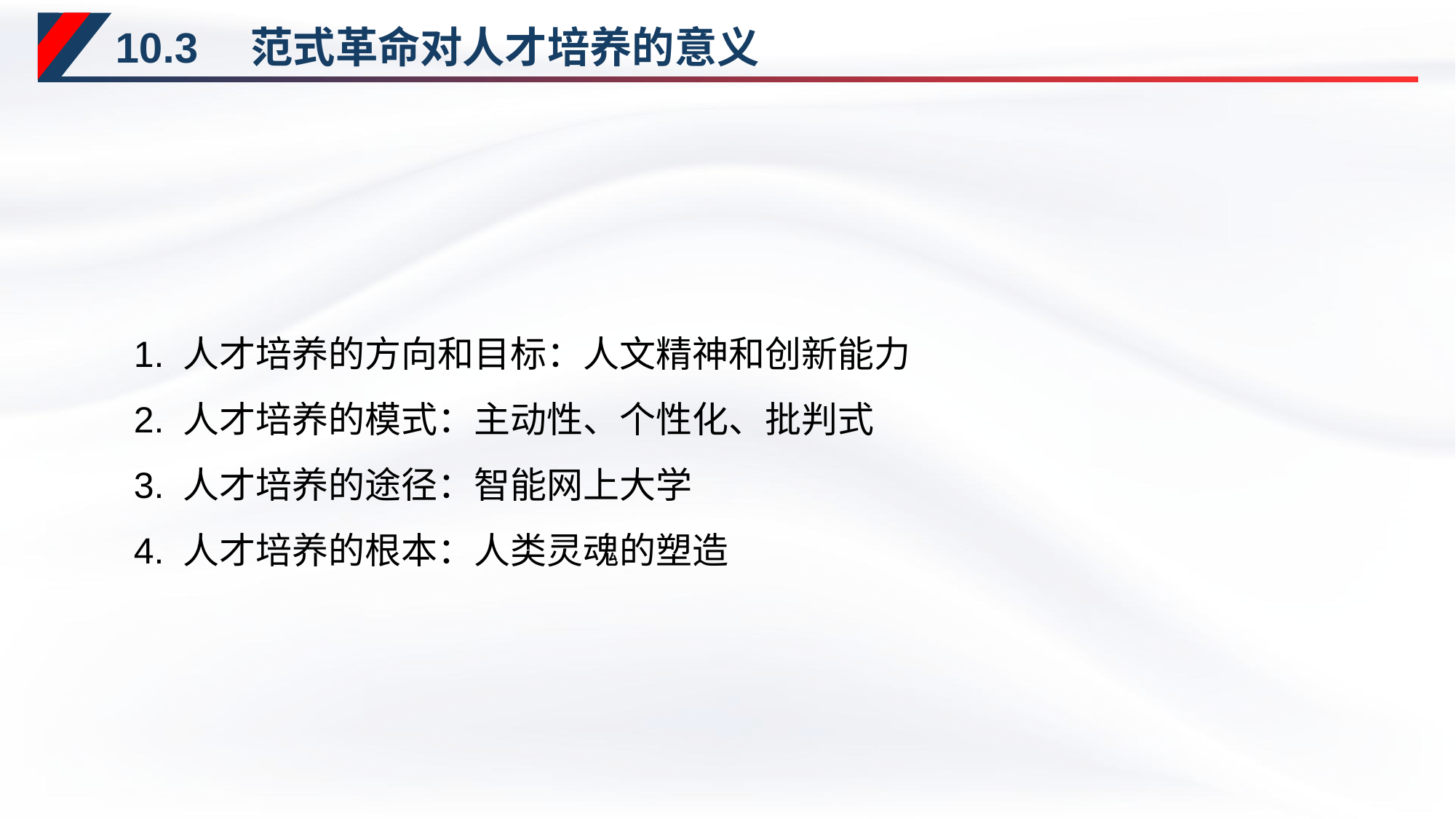

# 10.3　范式革命对人才培养的意义
1. 人才培养的方向和目标：人文精神和创新能力
2. 人才培养的模式：主动性、个性化、批判式
3. 人才培养的途径：智能网上大学
4. 人才培养的根本：人类灵魂的塑造